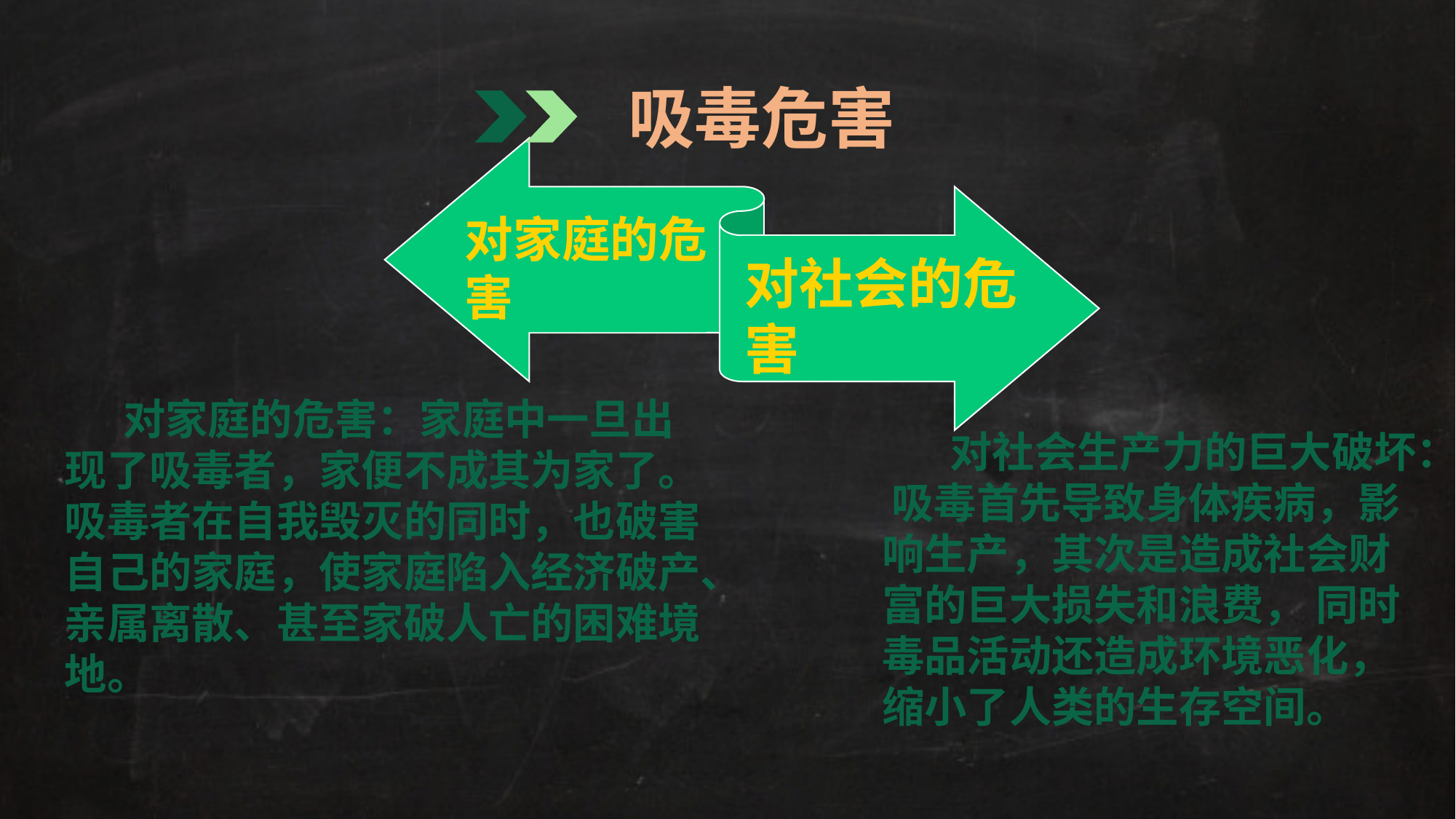

吸毒危害

对家庭的危害
对社会的危害
     对家庭的危害：家庭中一旦出现了吸毒者，家便不成其为家了。吸毒者在自我毁灭的同时，也破害自己的家庭，使家庭陷入经济破产、亲属离散、甚至家破人亡的困难境地。

      对社会生产力的巨大破坏： 吸毒首先导致身体疾病，影响生产，其次是造成社会财富的巨大损失和浪费， 同时毒品活动还造成环境恶化， 缩小了人类的生存空间。